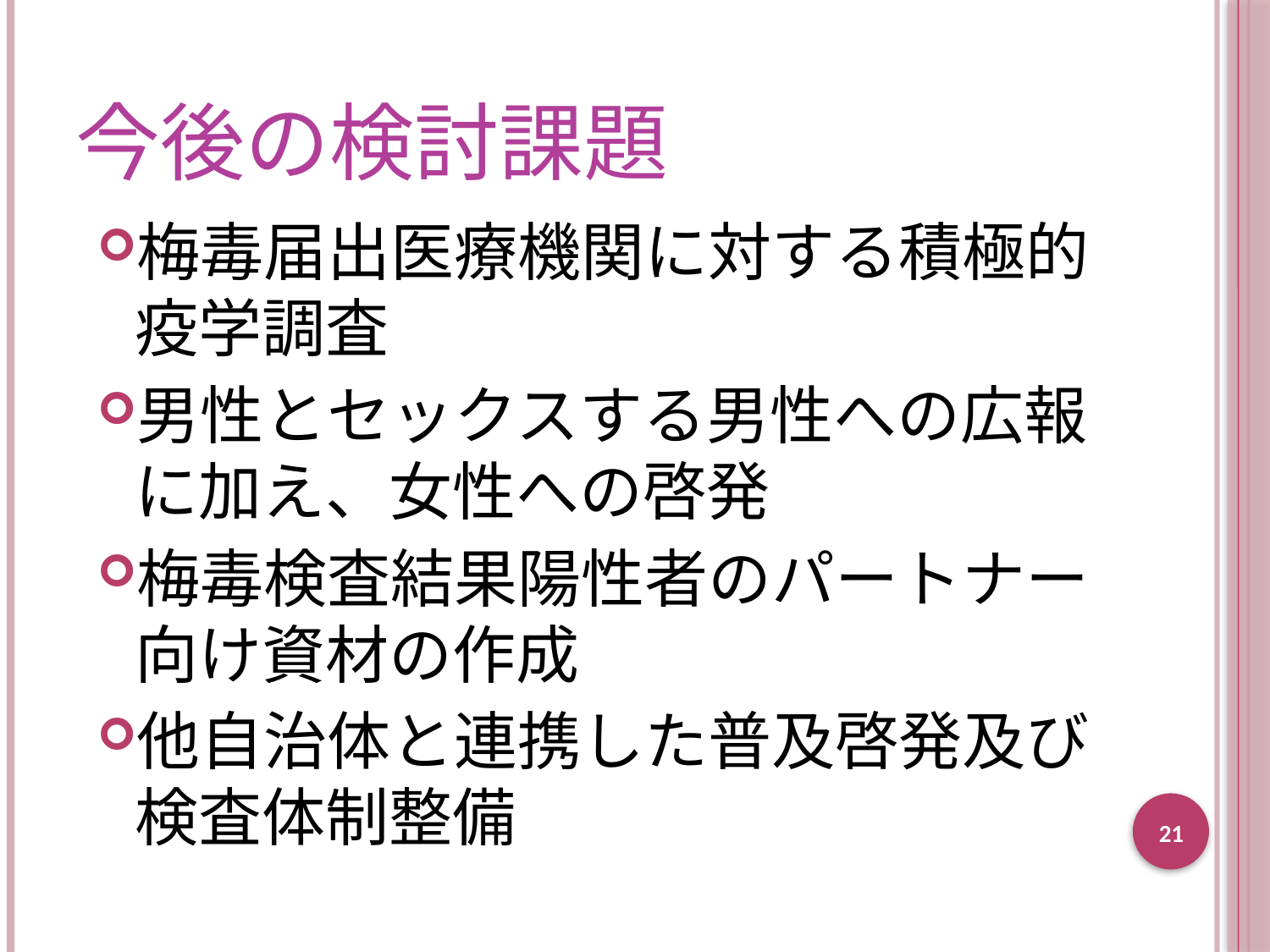

# 今後の検討課題
梅毒届出医療機関に対する積極的疫学調査
男性とセックスする男性への広報に加え、女性への啓発
梅毒検査結果陽性者のパートナー向け資材の作成
他自治体と連携した普及啓発及び検査体制整備

21